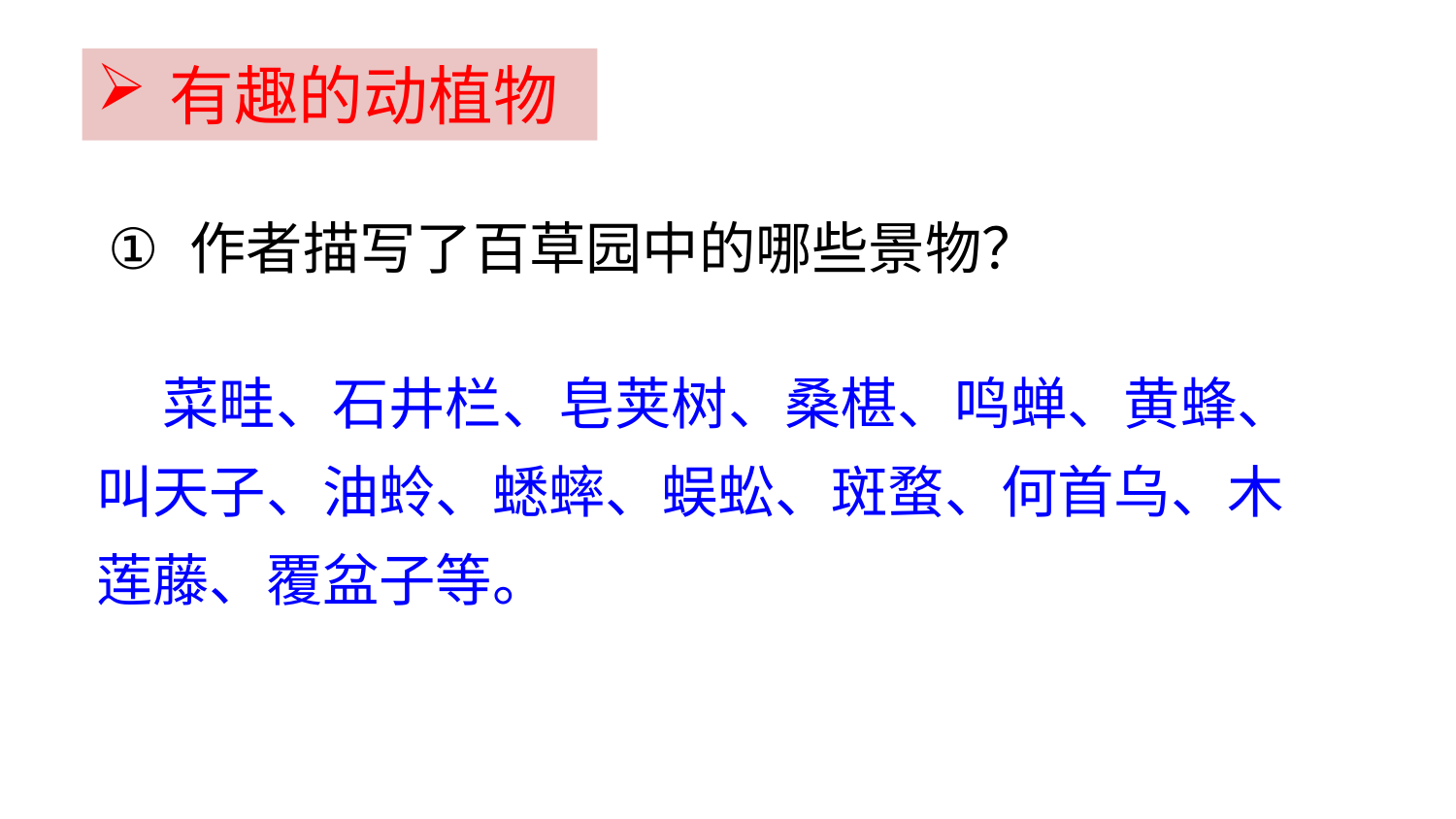

有趣的动植物
作者描写了百草园中的哪些景物？
     菜畦、石井栏、皂荚树、桑椹、鸣蝉、黄蜂、叫天子、油蛉、蟋蟀、蜈蚣、斑蝥、何首乌、木莲藤、覆盆子等。